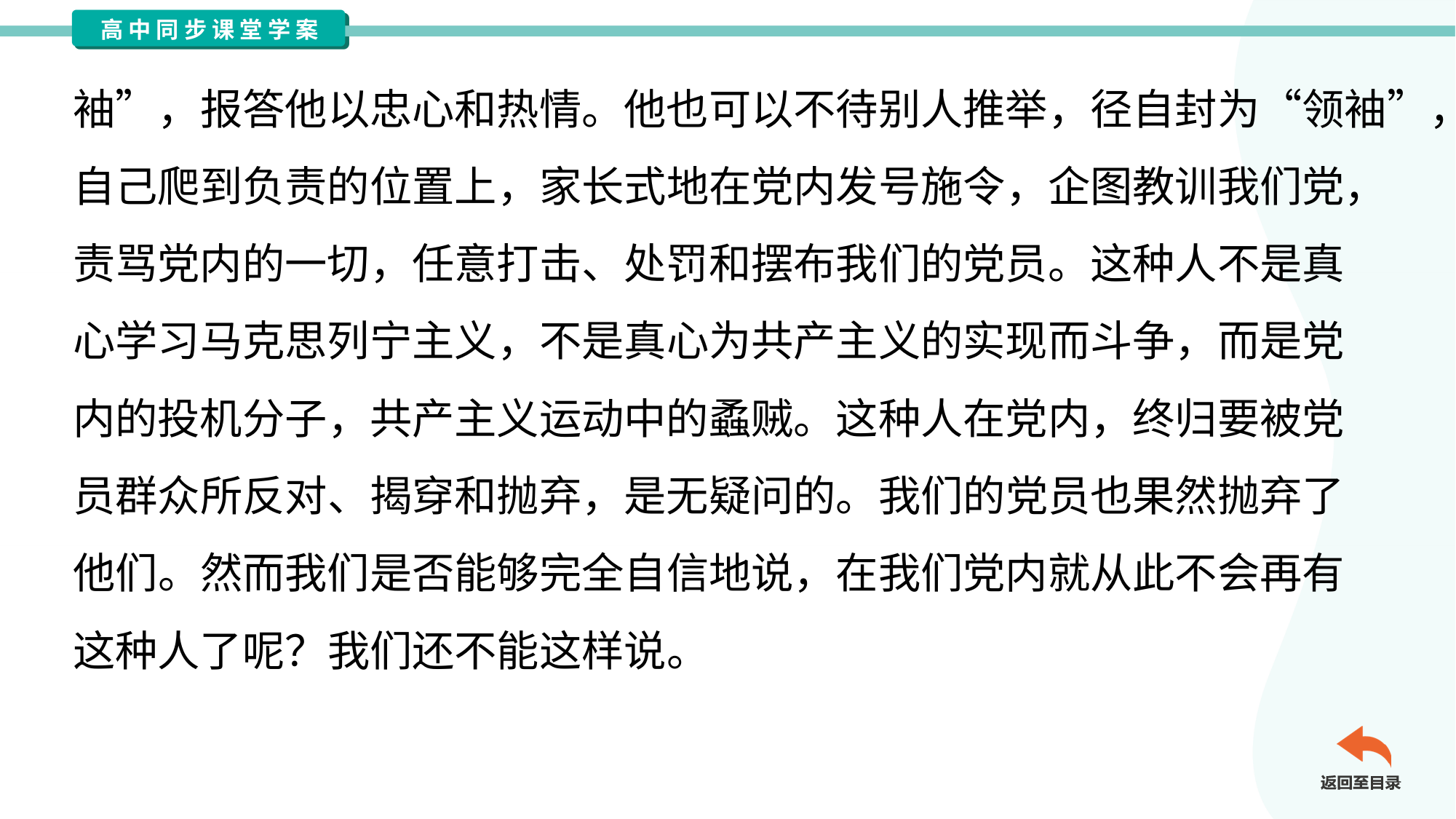

袖”，报答他以忠心和热情。他也可以不待别人推举，径自封为“领袖”，
自己爬到负责的位置上，家长式地在党内发号施令，企图教训我们党，
责骂党内的一切，任意打击、处罚和摆布我们的党员。这种人不是真
心学习马克思列宁主义，不是真心为共产主义的实现而斗争，而是党
内的投机分子，共产主义运动中的蟊贼。这种人在党内，终归要被党
员群众所反对、揭穿和抛弃，是无疑问的。我们的党员也果然抛弃了
他们。然而我们是否能够完全自信地说，在我们党内就从此不会再有
这种人了呢？我们还不能这样说。